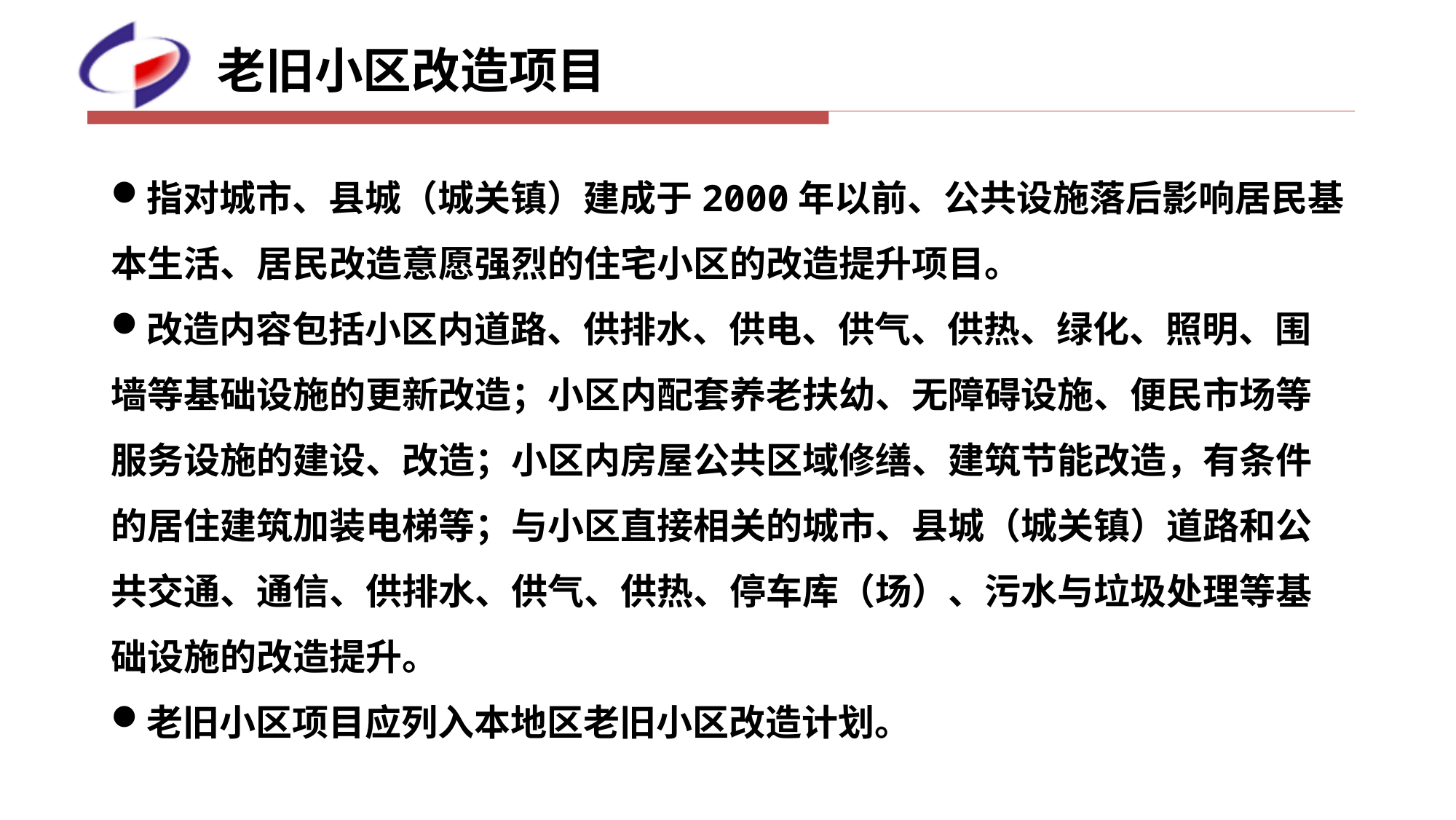

老旧小区改造项目
指对城市、县城（城关镇）建成于2000年以前、公共设施落后影响居民基本生活、居民改造意愿强烈的住宅小区的改造提升项目。
改造内容包括小区内道路、供排水、供电、供气、供热、绿化、照明、围墙等基础设施的更新改造；小区内配套养老扶幼、无障碍设施、便民市场等服务设施的建设、改造；小区内房屋公共区域修缮、建筑节能改造，有条件的居住建筑加装电梯等；与小区直接相关的城市、县城（城关镇）道路和公共交通、通信、供排水、供气、供热、停车库（场）、污水与垃圾处理等基础设施的改造提升。
老旧小区项目应列入本地区老旧小区改造计划。